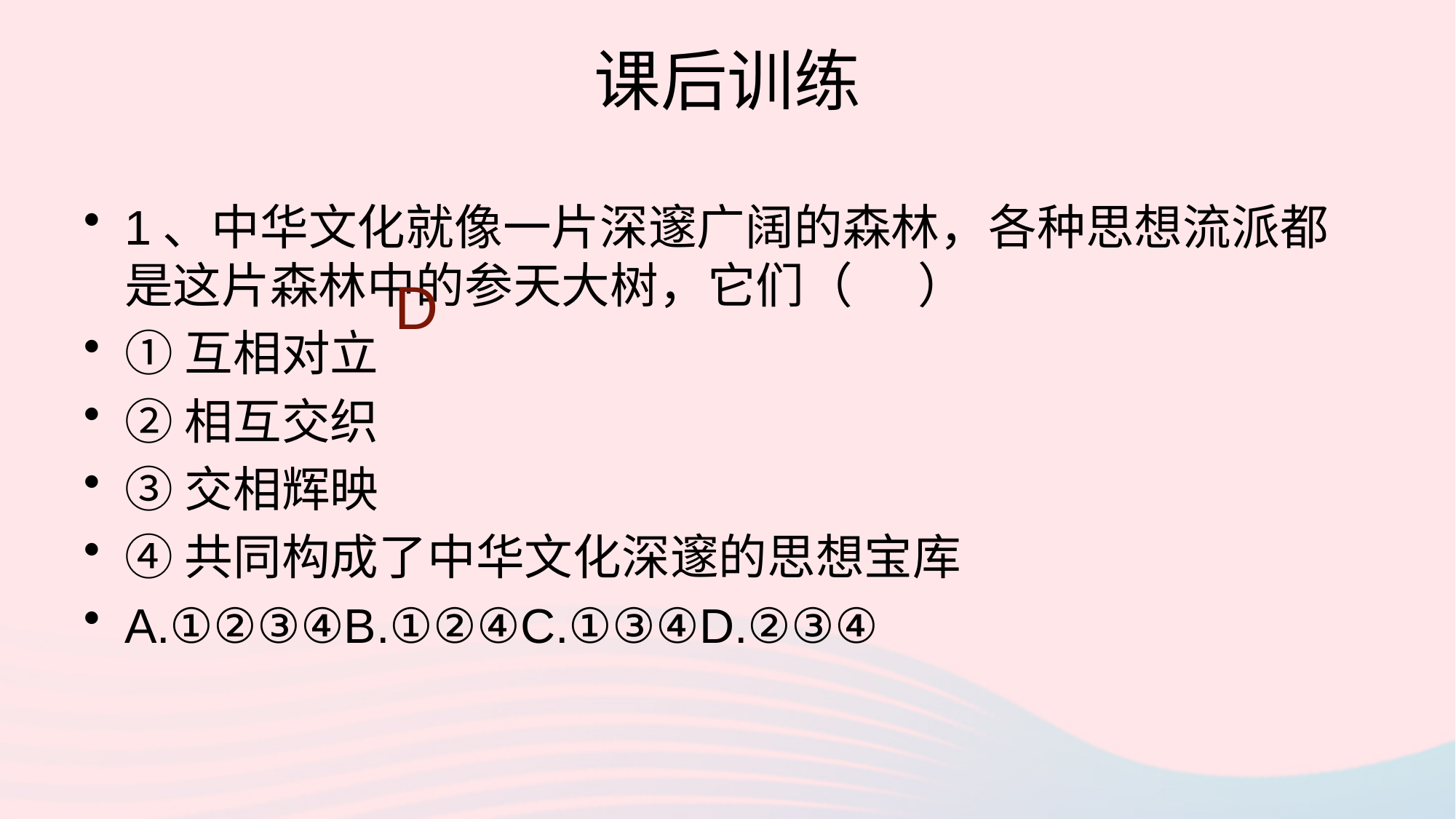

# 课后训练
1、中华文化就像一片深邃广阔的森林，各种思想流派都是这片森林中的参天大树，它们（      ）
①互相对立
②相互交织
③交相辉映
④共同构成了中华文化深邃的思想宝库
A.①②③④B.①②④C.①③④D.②③④
D